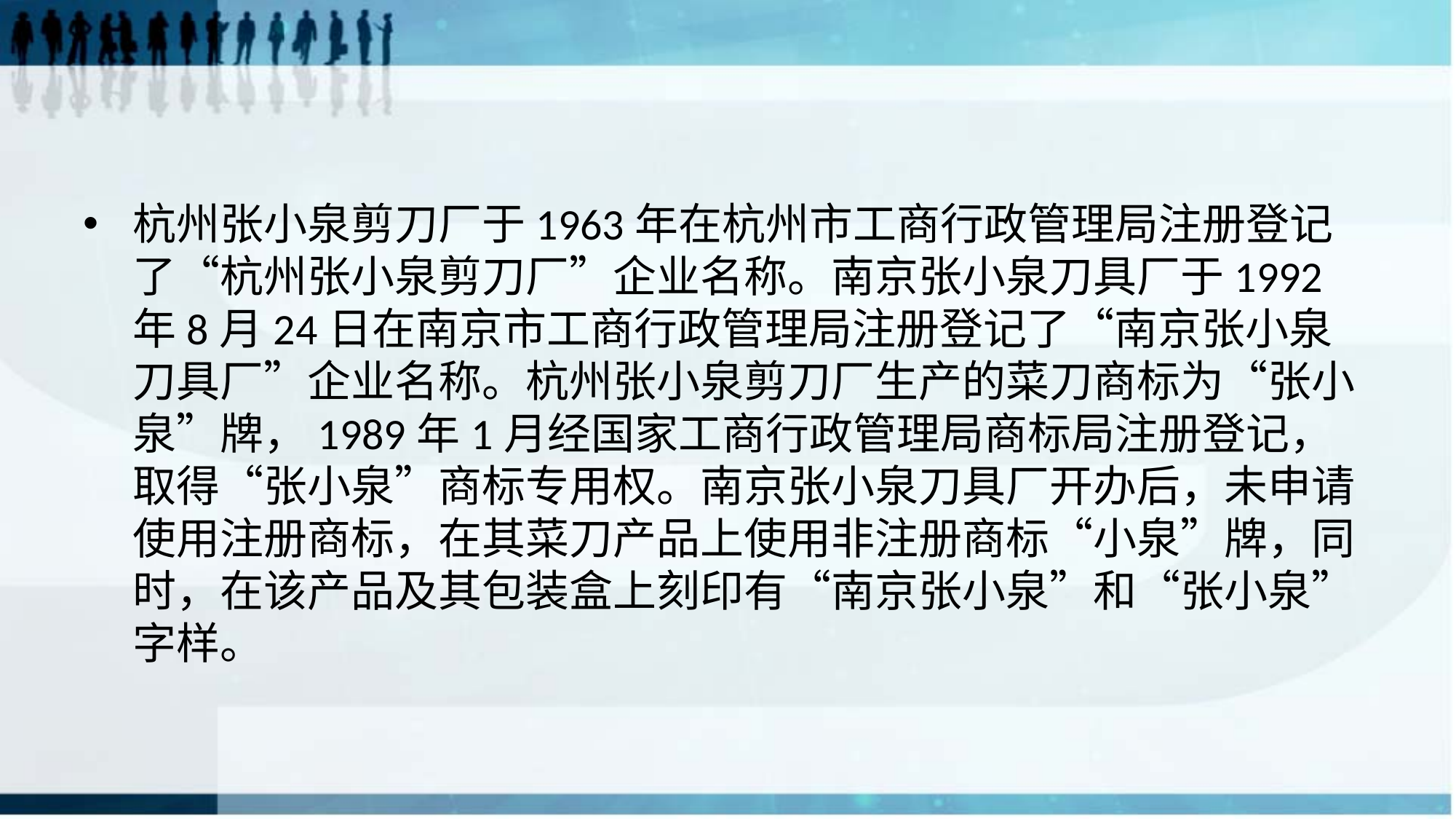

#
杭州张小泉剪刀厂于1963年在杭州市工商行政管理局注册登记了“杭州张小泉剪刀厂”企业名称。南京张小泉刀具厂于1992年8月24日在南京市工商行政管理局注册登记了“南京张小泉刀具厂”企业名称。杭州张小泉剪刀厂生产的菜刀商标为“张小泉”牌，1989年1月经国家工商行政管理局商标局注册登记，取得“张小泉”商标专用权。南京张小泉刀具厂开办后，未申请使用注册商标，在其菜刀产品上使用非注册商标“小泉”牌，同时，在该产品及其包装盒上刻印有“南京张小泉”和“张小泉”字样。